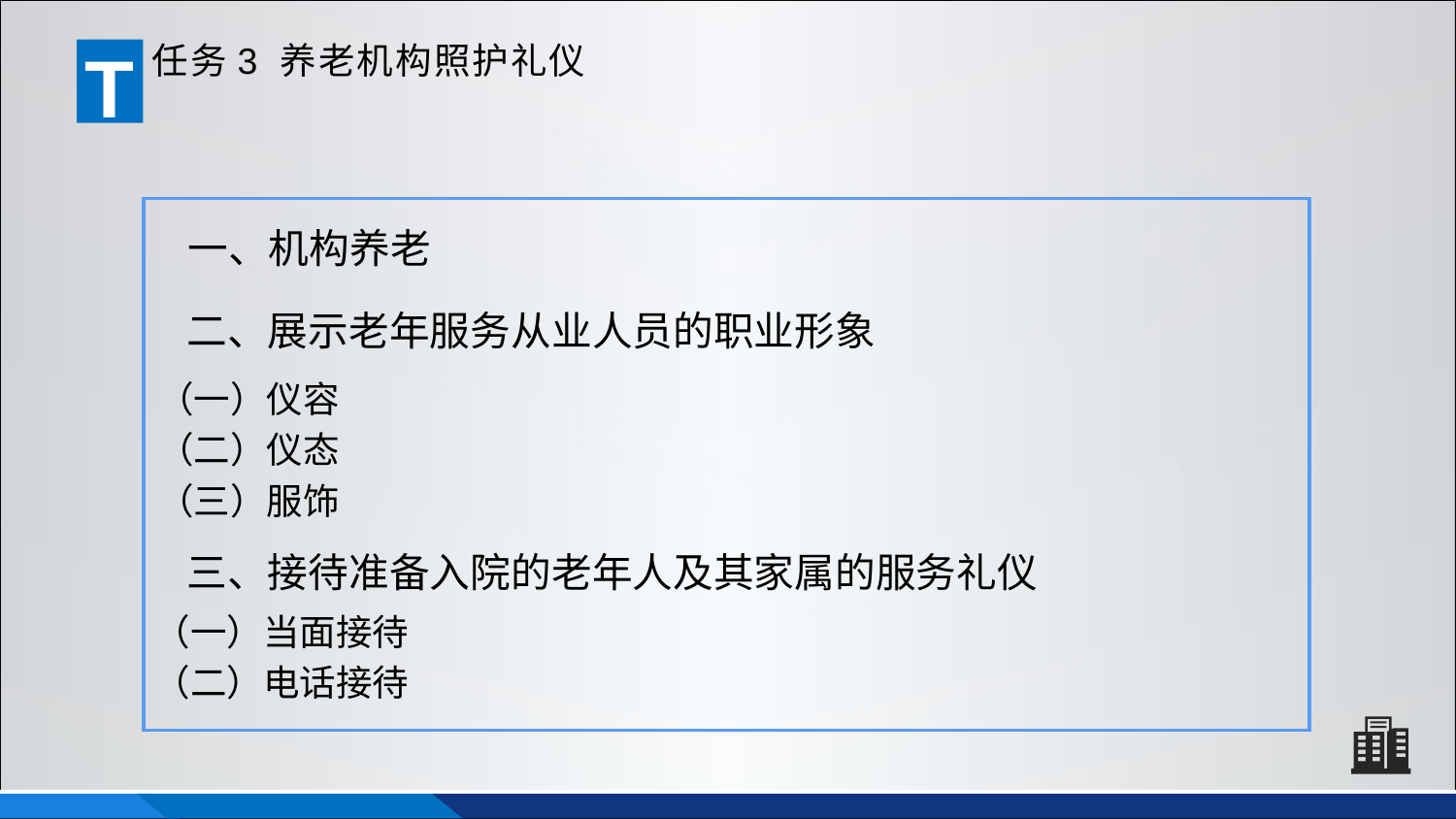

T
任务3 养老机构照护礼仪

一、机构养老
二、展示老年服务从业人员的职业形象
（一）仪容
（二）仪态
（三）服饰
三、接待准备入院的老年人及其家属的服务礼仪
（一）当面接待
（二）电话接待